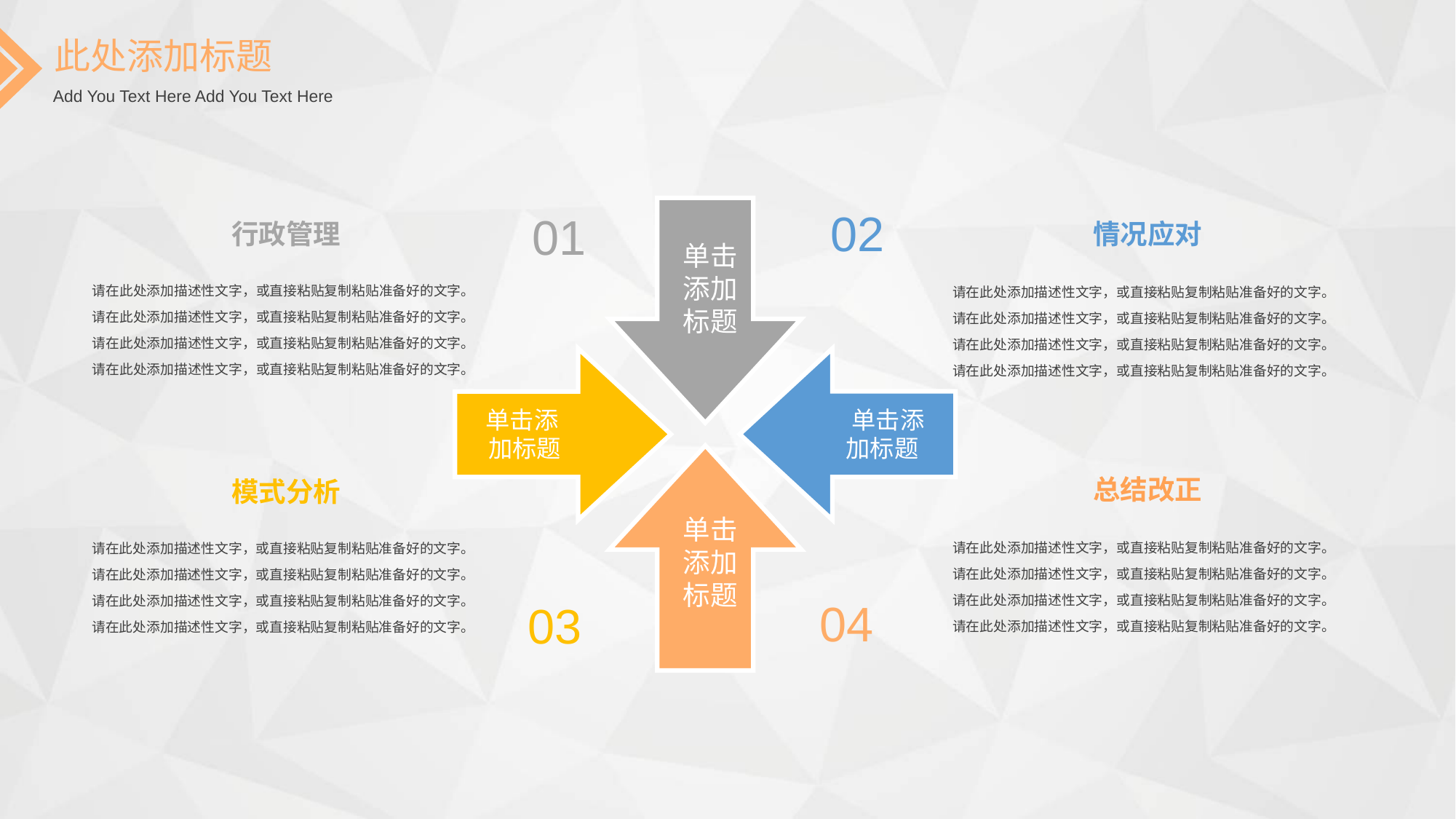

此处添加标题
Add You Text Here Add You Text Here
02
情况应对
请在此处添加描述性文字，或直接粘贴复制粘贴准备好的文字。
请在此处添加描述性文字，或直接粘贴复制粘贴准备好的文字。
请在此处添加描述性文字，或直接粘贴复制粘贴准备好的文字。
请在此处添加描述性文字，或直接粘贴复制粘贴准备好的文字。

  单击
  添加
  标题
01
行政管理
请在此处添加描述性文字，或直接粘贴复制粘贴准备好的文字。
请在此处添加描述性文字，或直接粘贴复制粘贴准备好的文字。
请在此处添加描述性文字，或直接粘贴复制粘贴准备好的文字。
请在此处添加描述性文字，或直接粘贴复制粘贴准备好的文字。

 单击添    加标题

 单击添加标题

  单击
  添加
  标题
总结改正
请在此处添加描述性文字，或直接粘贴复制粘贴准备好的文字。
请在此处添加描述性文字，或直接粘贴复制粘贴准备好的文字。
请在此处添加描述性文字，或直接粘贴复制粘贴准备好的文字。
请在此处添加描述性文字，或直接粘贴复制粘贴准备好的文字。

04
模式分析
请在此处添加描述性文字，或直接粘贴复制粘贴准备好的文字。
请在此处添加描述性文字，或直接粘贴复制粘贴准备好的文字。
请在此处添加描述性文字，或直接粘贴复制粘贴准备好的文字。
请在此处添加描述性文字，或直接粘贴复制粘贴准备好的文字。

03